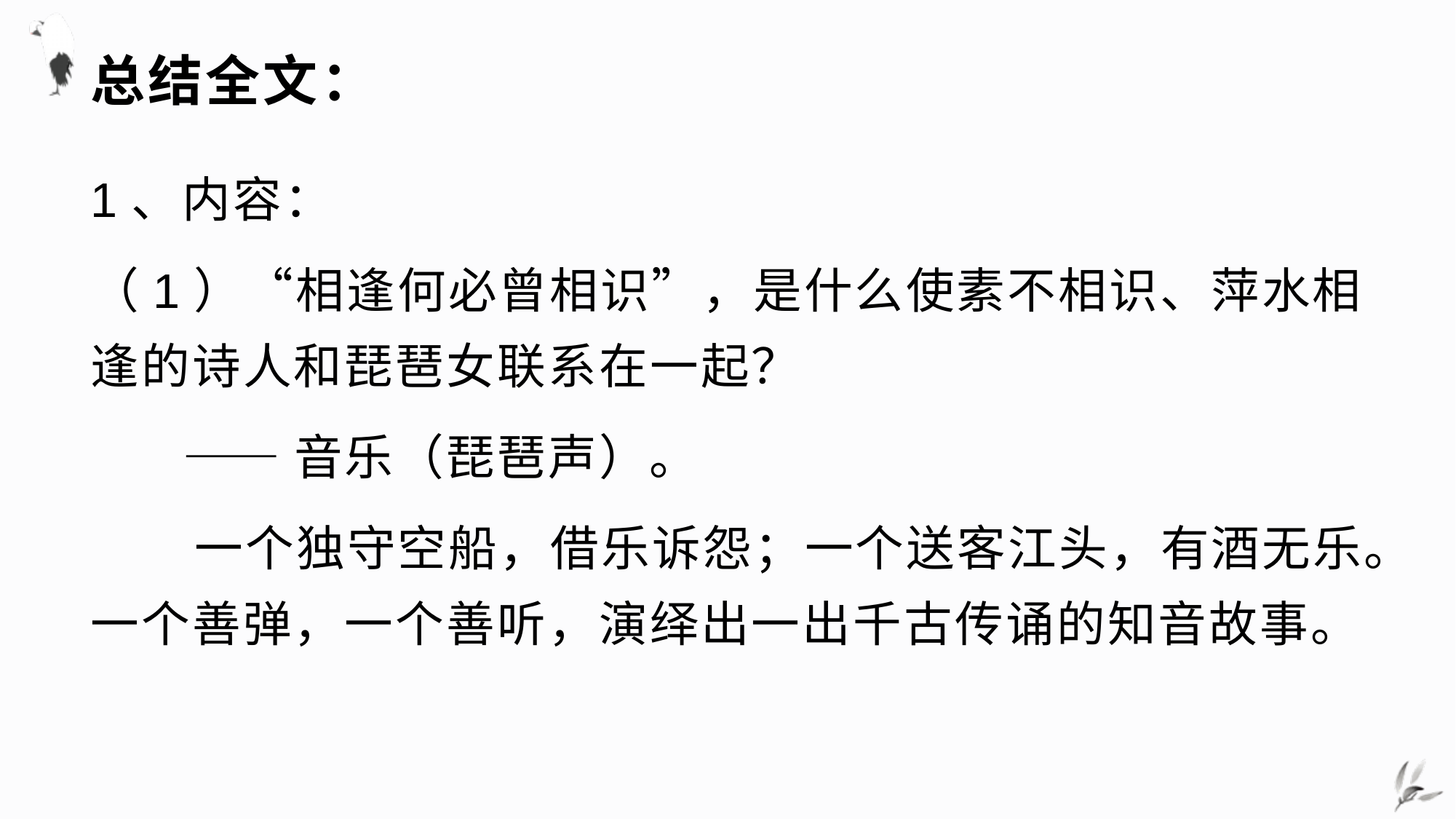

# 总结全文：
1、内容：
（1）“相逢何必曾相识”，是什么使素不相识、萍水相逢的诗人和琵琶女联系在一起？
       ——音乐（琵琶声）。
       一个独守空船，借乐诉怨；一个送客江头，有酒无乐。一个善弹，一个善听，演绎出一出千古传诵的知音故事。